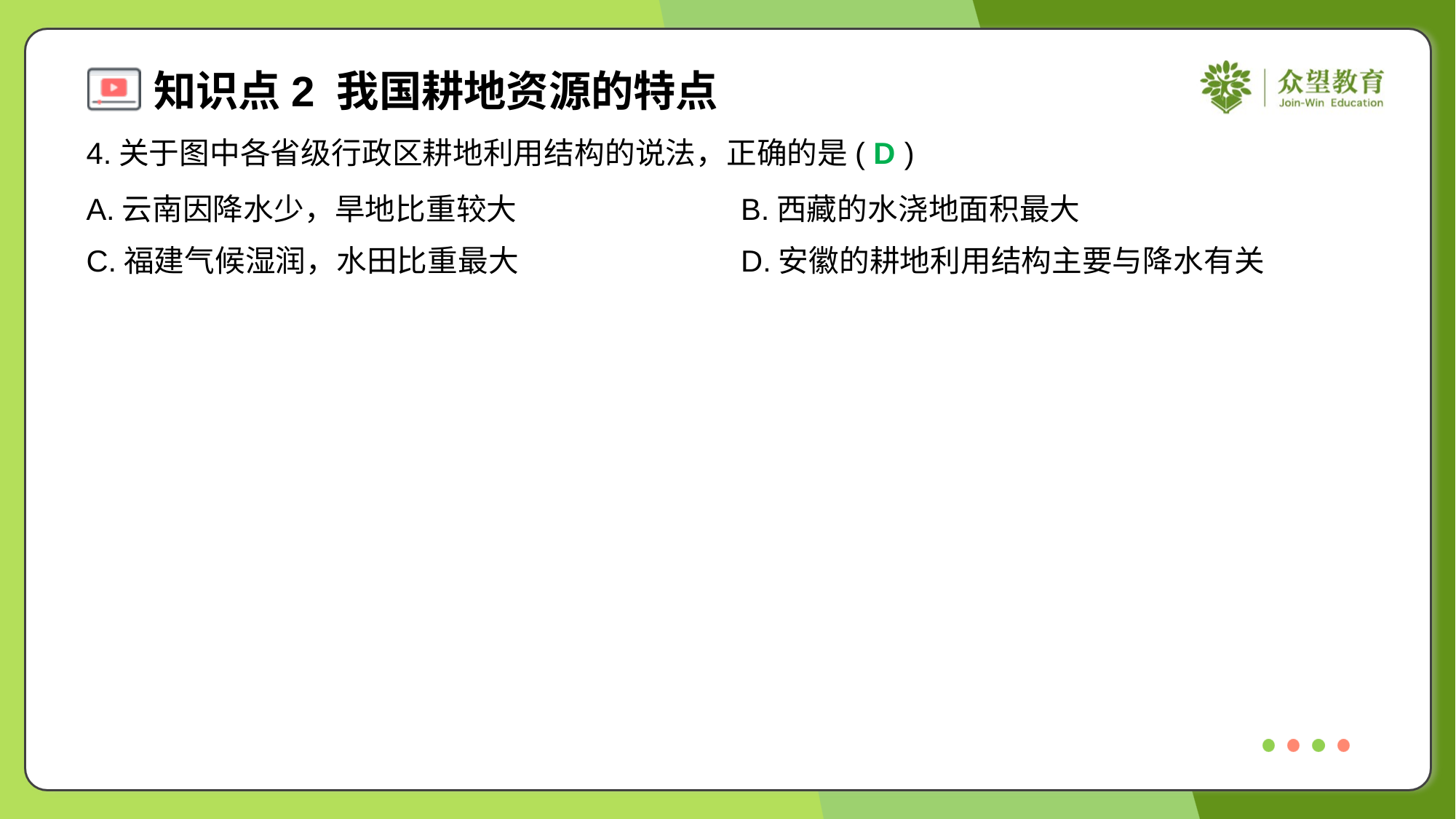

4.关于图中各省级行政区耕地利用结构的说法，正确的是(     )
D
A.云南因降水少，旱地比重较大	B.西藏的水浇地面积最大
C.福建气候湿润，水田比重最大	D.安徽的耕地利用结构主要与降水有关